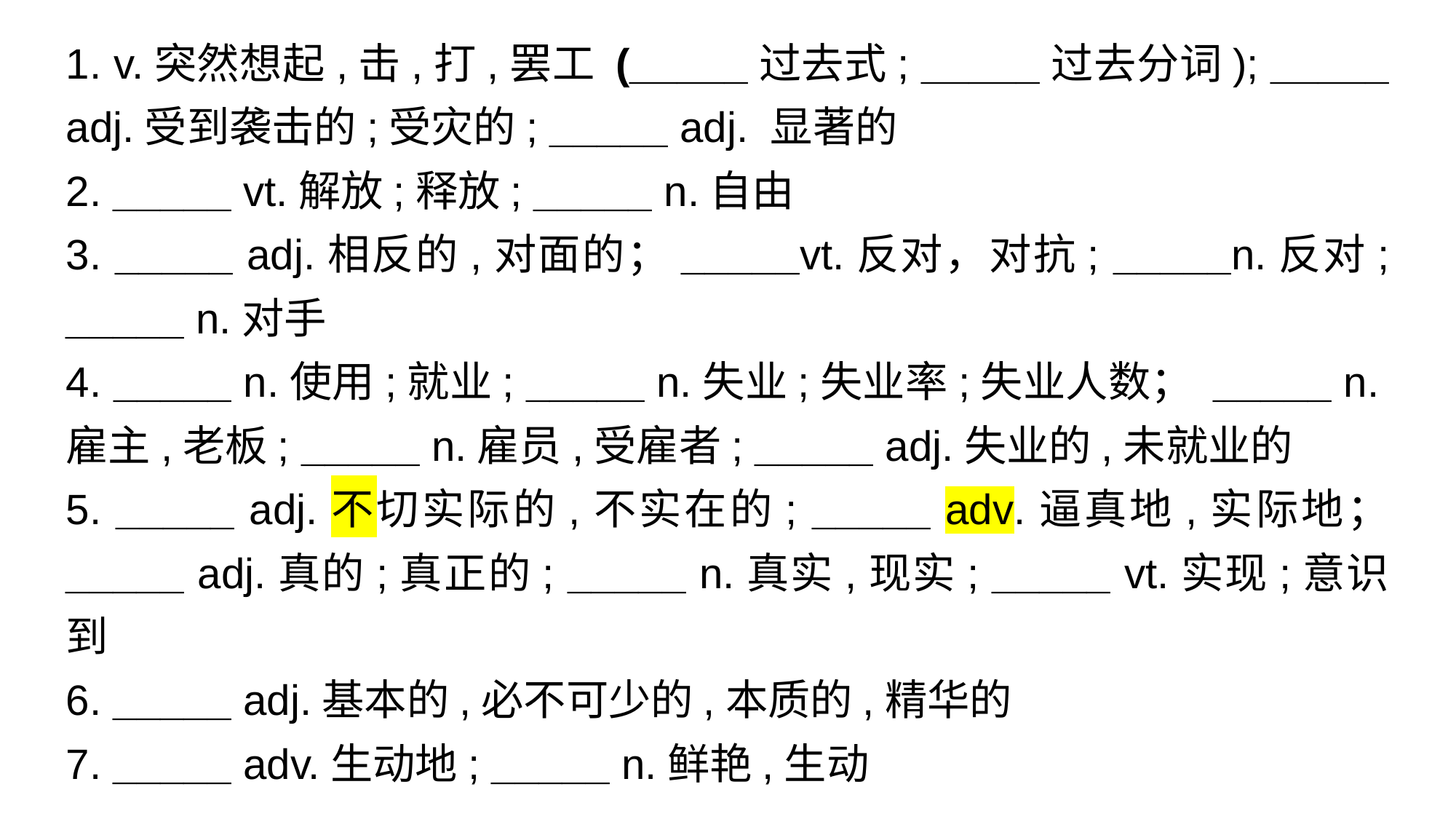

1. v.突然想起,击,打,罢工 (_____过去式; _____过去分词); _____ adj.受到袭击的;受灾的; _____ adj. 显著的
2. _____ vt.解放;释放; _____ n.自由
3. _____ adj.相反的,对面的；_____vt.反对，对抗; _____n.反对; _____ n.对手
4. _____ n.使用;就业; _____ n.失业;失业率;失业人数； _____ n.雇主,老板; _____ n.雇员,受雇者; _____ adj.失业的,未就业的
5. _____ adj.不切实际的,不实在的; _____ adv.逼真地,实际地； _____ adj.真的;真正的; _____ n.真实,现实; _____ vt.实现;意识到
6. _____ adj.基本的,必不可少的,本质的,精华的
7. _____ adv.生动地; _____ n.鲜艳,生动